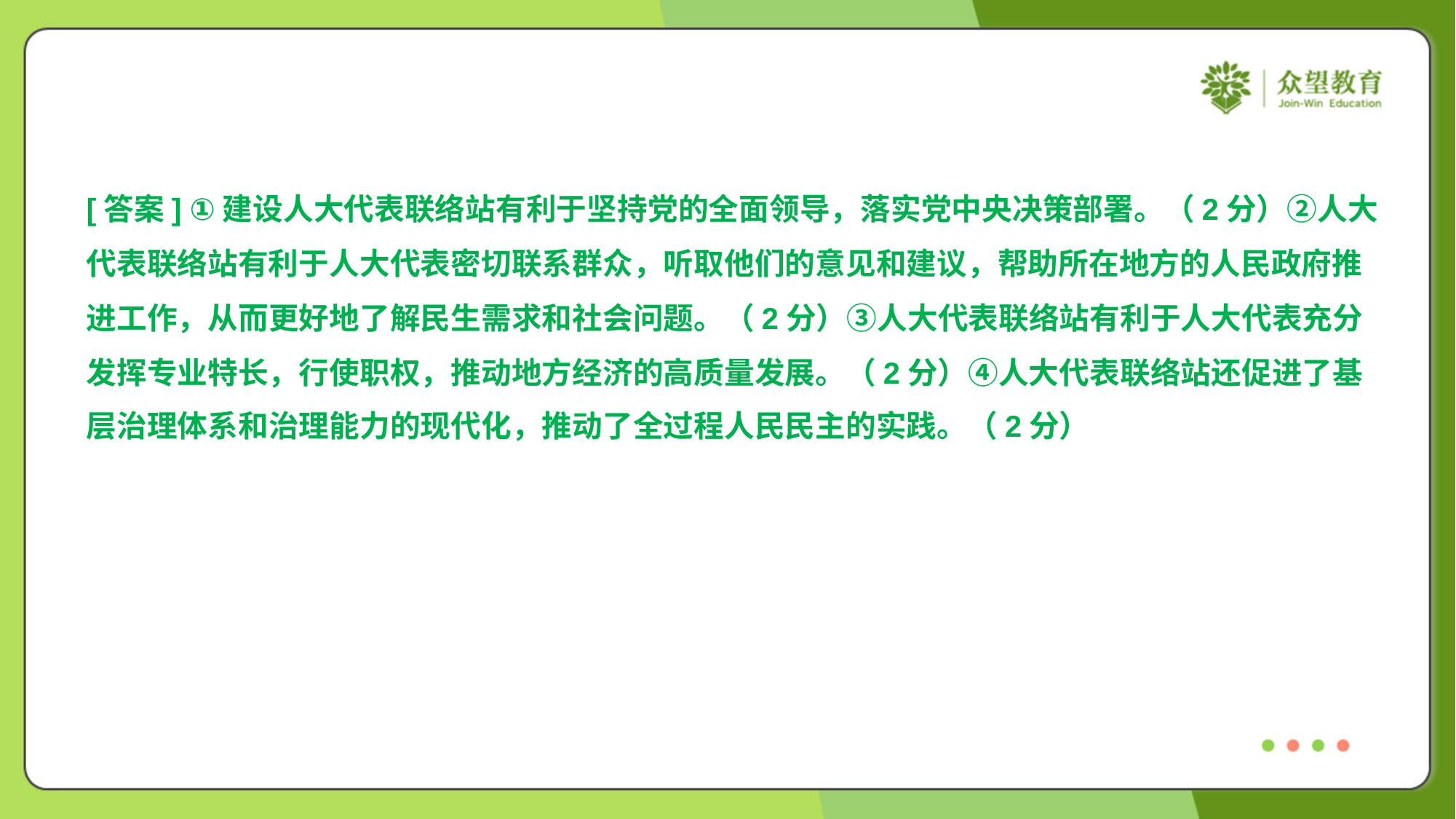

[答案] ①建设人大代表联络站有利于坚持党的全面领导，落实党中央决策部署。（2分）②人大
代表联络站有利于人大代表密切联系群众，听取他们的意见和建议，帮助所在地方的人民政府推
进工作，从而更好地了解民生需求和社会问题。（2分）③人大代表联络站有利于人大代表充分
发挥专业特长，行使职权，推动地方经济的高质量发展。（2分）④人大代表联络站还促进了基
层治理体系和治理能力的现代化，推动了全过程人民民主的实践。（2分）